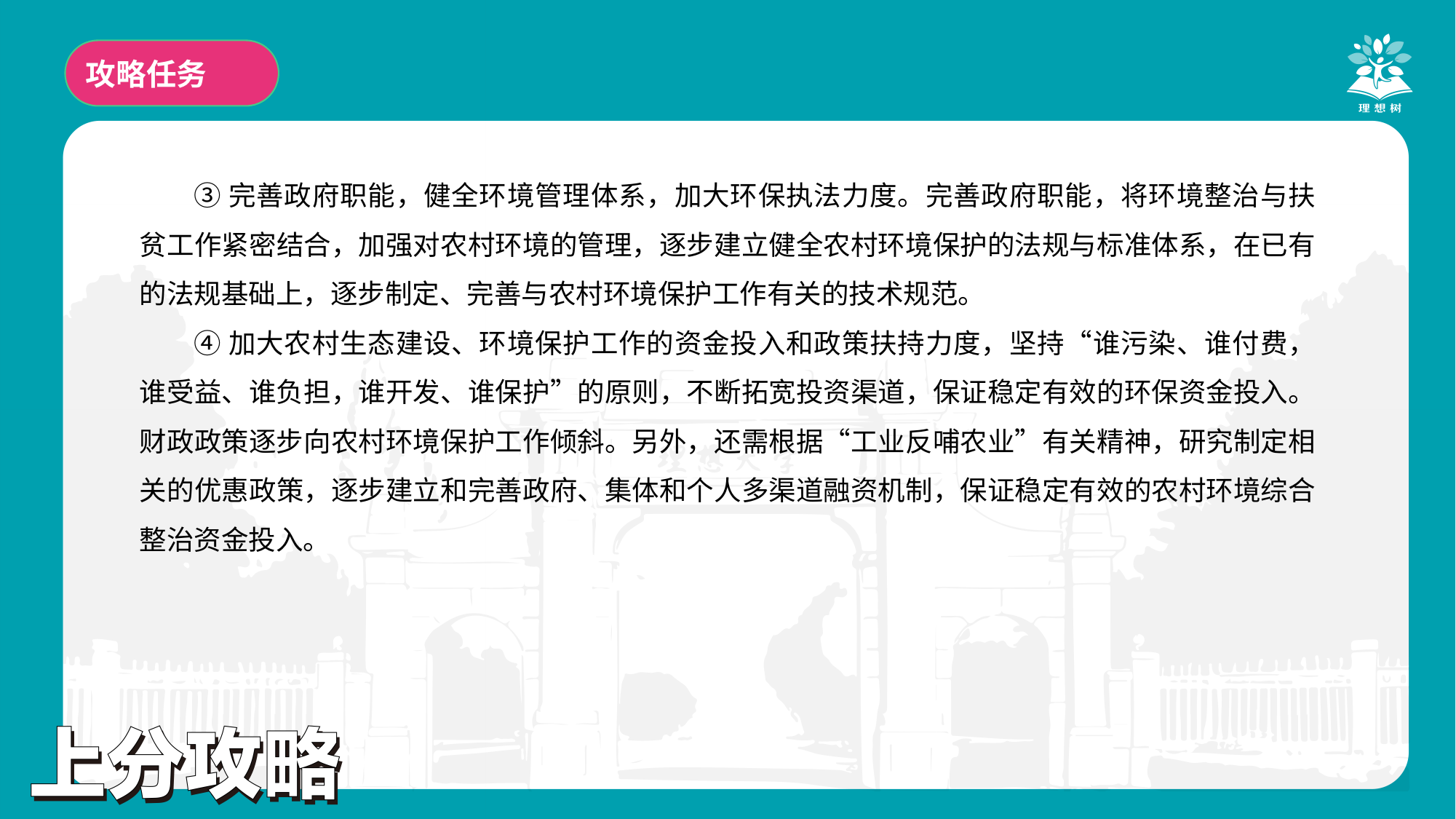

攻略任务
③完善政府职能，健全环境管理体系，加大环保执法力度。完善政府职能，将环境整治与扶贫工作紧密结合，加强对农村环境的管理，逐步建立健全农村环境保护的法规与标准体系，在已有的法规基础上，逐步制定、完善与农村环境保护工作有关的技术规范。
④加大农村生态建设、环境保护工作的资金投入和政策扶持力度，坚持“谁污染、谁付费，谁受益、谁负担，谁开发、谁保护”的原则，不断拓宽投资渠道，保证稳定有效的环保资金投入。财政政策逐步向农村环境保护工作倾斜。另外，还需根据“工业反哺农业”有关精神，研究制定相关的优惠政策，逐步建立和完善政府、集体和个人多渠道融资机制，保证稳定有效的农村环境综合整治资金投入。